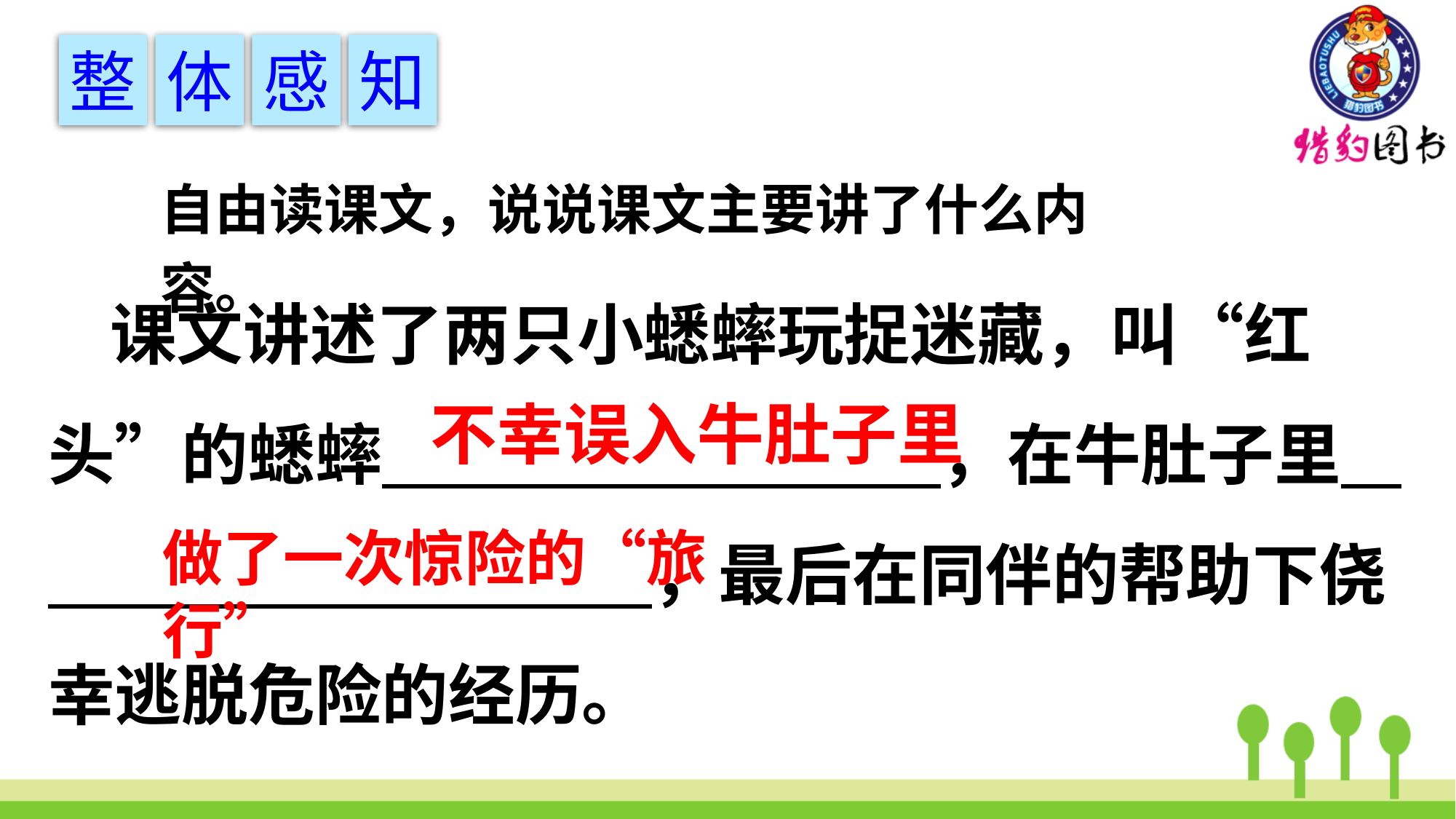

整
体
感
知
自由读课文，说说课文主要讲了什么内容。
    课文讲述了两只小蟋蟀玩捉迷藏，叫“红头”的蟋蟀                                     ，在牛肚子里                                             ，最后在同伴的帮助下侥幸逃脱危险的经历。
不幸误入牛肚子里
做了一次惊险的“旅行”